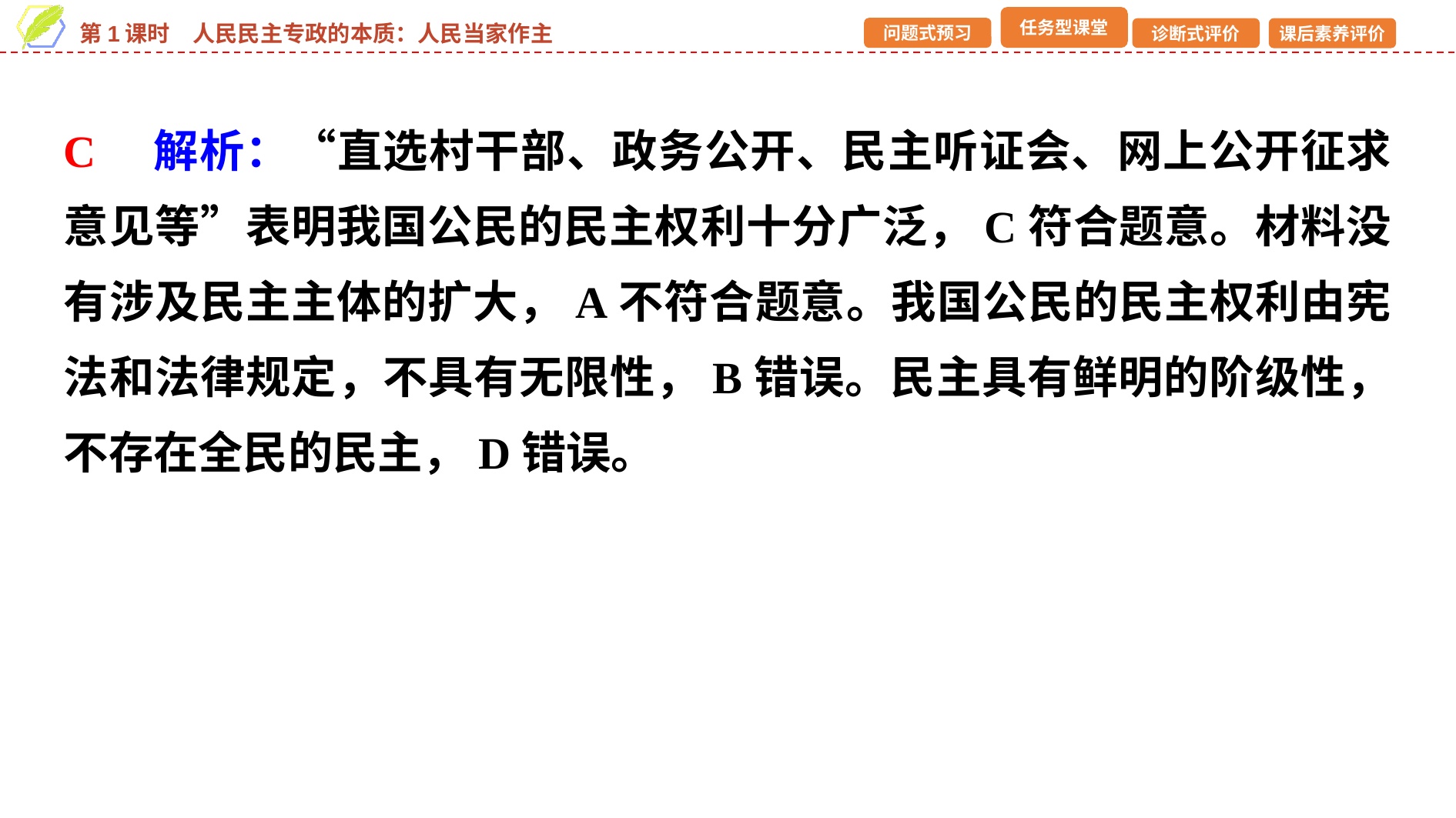

C　解析：“直选村干部、政务公开、民主听证会、网上公开征求意见等”表明我国公民的民主权利十分广泛，C符合题意。材料没有涉及民主主体的扩大，A不符合题意。我国公民的民主权利由宪法和法律规定，不具有无限性，B错误。民主具有鲜明的阶级性，不存在全民的民主，D错误。